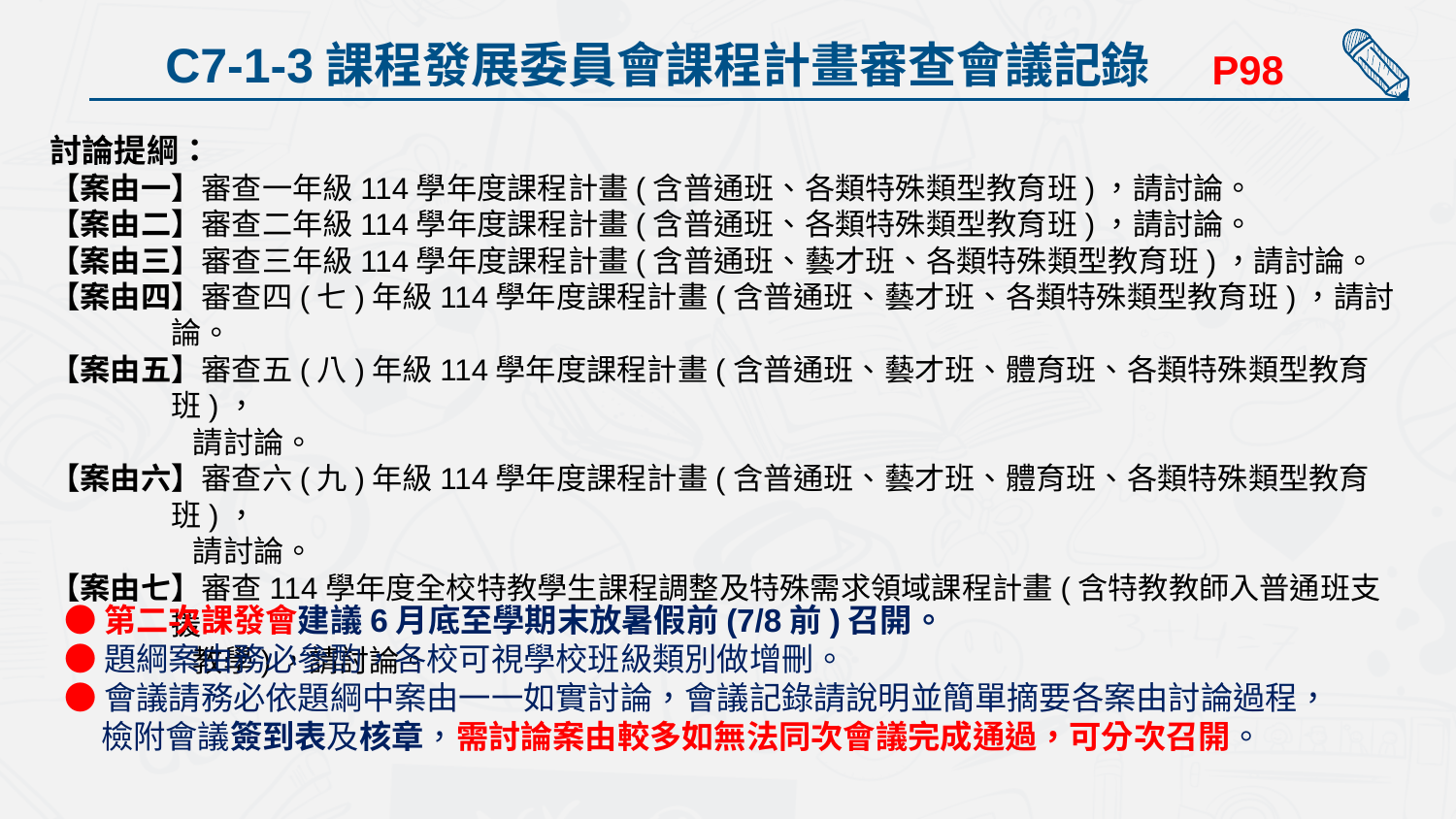

C7-1-3課程發展委員會課程計畫審查會議記錄
P98
討論提綱：
【案由一】審查一年級114學年度課程計畫(含普通班、各類特殊類型教育班)，請討論。
【案由二】審查二年級114學年度課程計畫(含普通班、各類特殊類型教育班)，請討論。
【案由三】審查三年級114學年度課程計畫(含普通班、藝才班、各類特殊類型教育班)，請討論。
【案由四】審查四(七)年級114學年度課程計畫(含普通班、藝才班、各類特殊類型教育班)，請討論。
【案由五】審查五(八)年級114學年度課程計畫(含普通班、藝才班、體育班、各類特殊類型教育班)，
                    請討論。
【案由六】審查六(九)年級114學年度課程計畫(含普通班、藝才班、體育班、各類特殊類型教育班)，
                    請討論。
【案由七】審查114學年度全校特教學生課程調整及特殊需求領域課程計畫(含特教教師入普通班支援
                    教學)，請討論。
●第二次課發會建議6月底至學期末放暑假前(7/8前)召開。
●題綱案由務必參酌，各校可視學校班級類別做增刪。
●會議請務必依題綱中案由一一如實討論，會議記錄請說明並簡單摘要各案由討論過程，
    檢附會議簽到表及核章，需討論案由較多如無法同次會議完成通過，可分次召開。